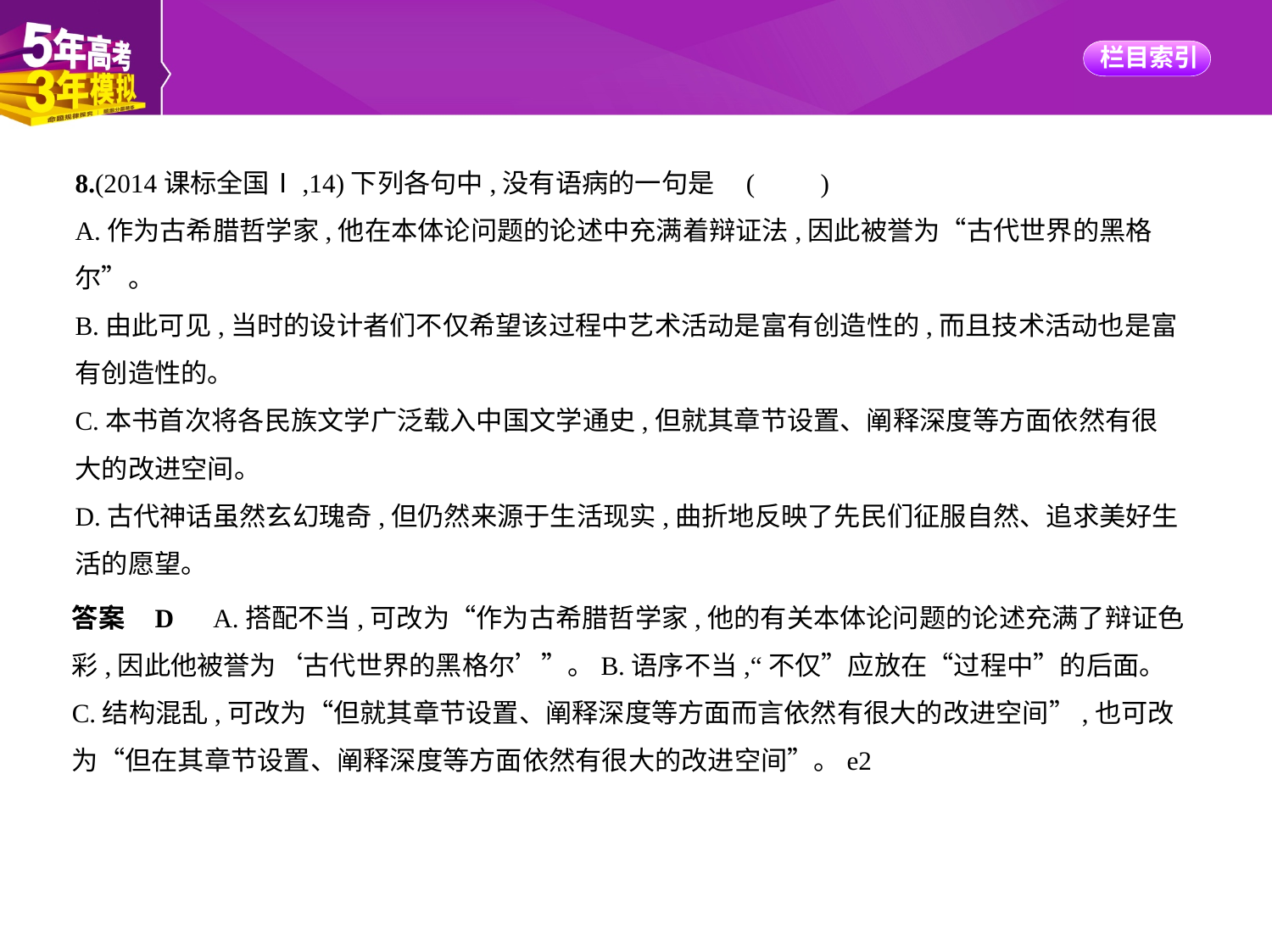

8.(2014课标全国Ⅰ,14)下列各句中,没有语病的一句是 (　　)
A.作为古希腊哲学家,他在本体论问题的论述中充满着辩证法,因此被誉为“古代世界的黑格
尔”。
B.由此可见,当时的设计者们不仅希望该过程中艺术活动是富有创造性的,而且技术活动也是富
有创造性的。
C.本书首次将各民族文学广泛载入中国文学通史,但就其章节设置、阐释深度等方面依然有很
大的改进空间。
D.古代神话虽然玄幻瑰奇,但仍然来源于生活现实,曲折地反映了先民们征服自然、追求美好生
活的愿望。
答案    D　A.搭配不当,可改为“作为古希腊哲学家,他的有关本体论问题的论述充满了辩证色
彩,因此他被誉为‘古代世界的黑格尔’”。B.语序不当,“不仅”应放在“过程中”的后面。
C.结构混乱,可改为“但就其章节设置、阐释深度等方面而言依然有很大的改进空间”,也可改
为“但在其章节设置、阐释深度等方面依然有很大的改进空间”。e2